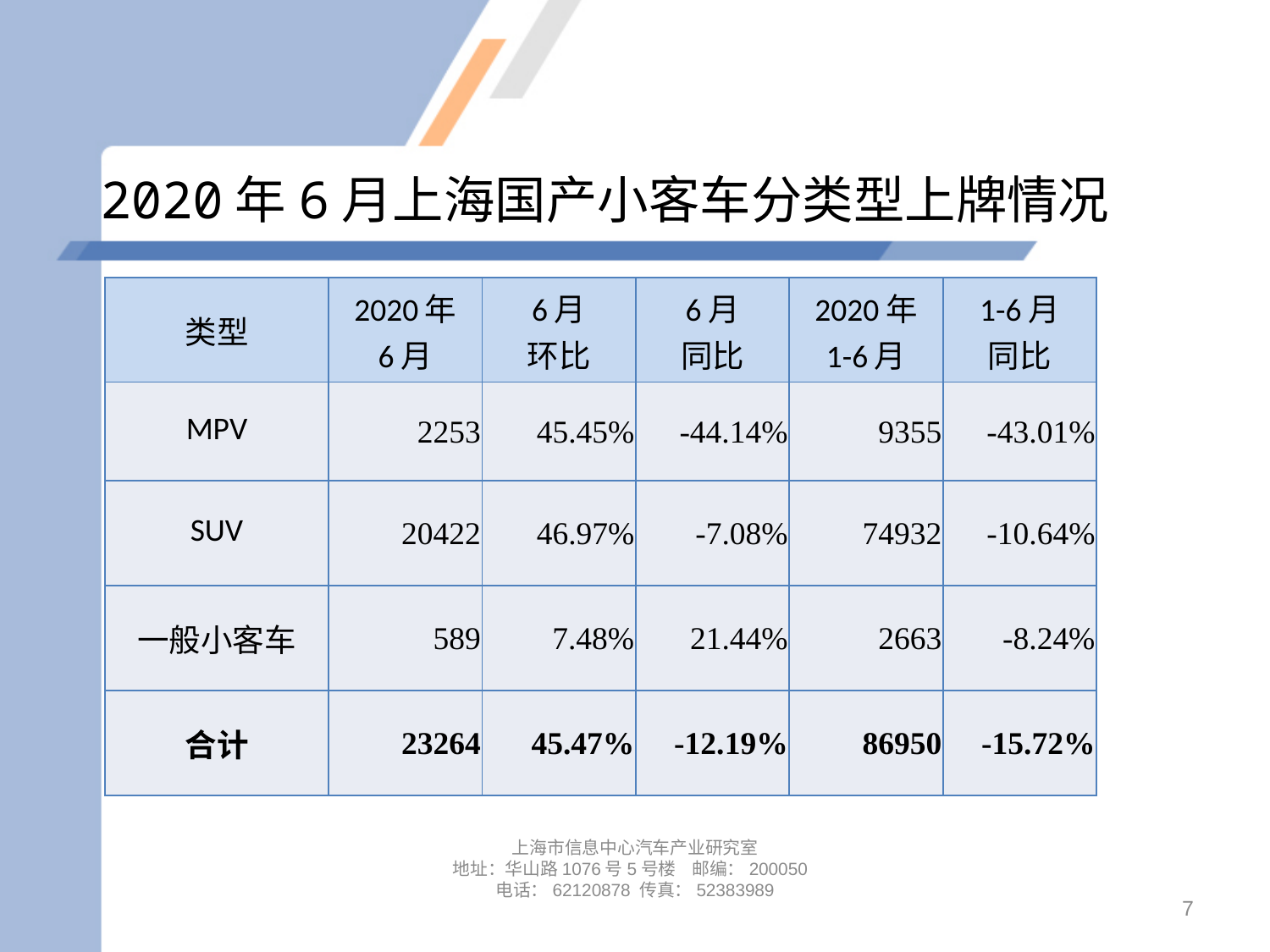

# 2020年6月上海国产小客车分类型上牌情况
| 类型 | 2020年 6月 | 6月 环比 | 6月 同比 | 2020年 1-6月 | 1-6月 同比 |
| --- | --- | --- | --- | --- | --- |
| MPV | 2253 | 45.45% | -44.14% | 9355 | -43.01% |
| SUV | 20422 | 46.97% | -7.08% | 74932 | -10.64% |
| 一般小客车 | 589 | 7.48% | 21.44% | 2663 | -8.24% |
| 合计 | 23264 | 45.47% | -12.19% | 86950 | -15.72% |
上海市信息中心汽车产业研究室
地址：华山路1076号5号楼    邮编：200050
电话：62120878 传真：52383989

7